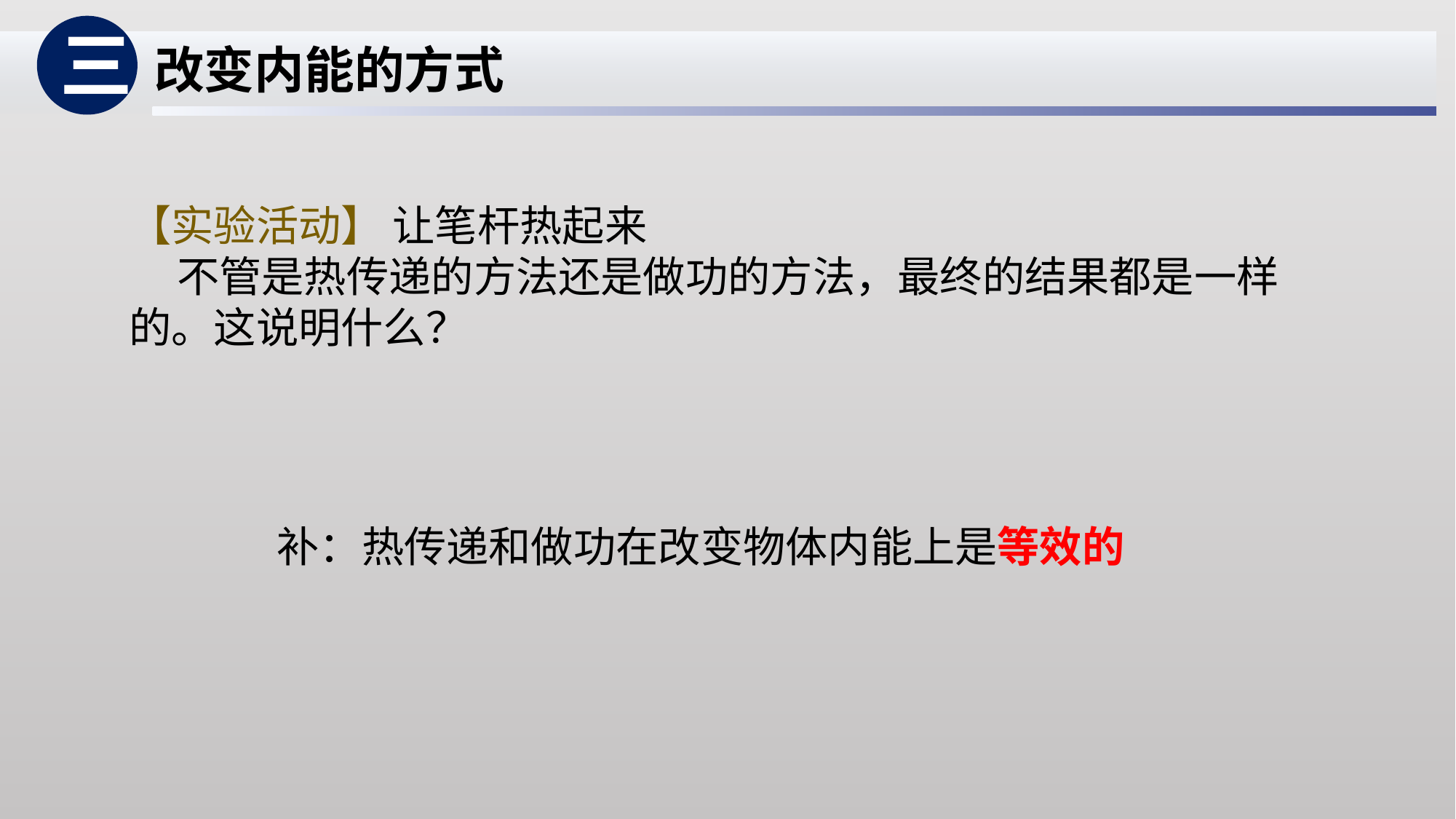

三

改变内能的方式

【实验活动】 让笔杆热起来
    不管是热传递的方法还是做功的方法，最终的结果都是一样的。这说明什么？

补：热传递和做功在改变物体内能上是等效的